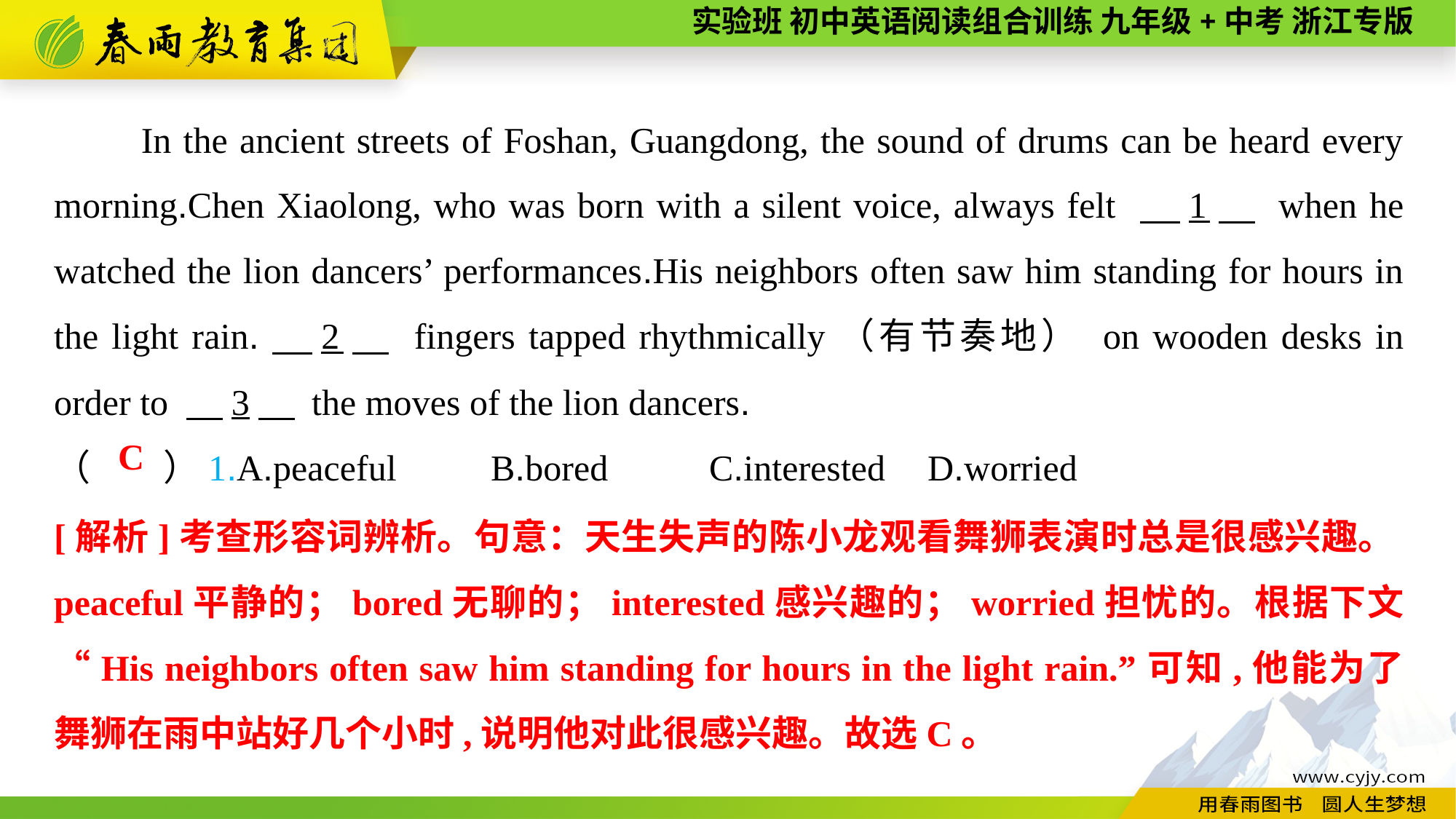

In the ancient streets of Foshan, Guangdong, the sound of drums can be heard every morning.Chen Xiaolong, who was born with a silent voice, always felt 　1　 when he watched the lion dancers’ performances.His neighbors often saw him standing for hours in the light rain.　2　 fingers tapped rhythmically（有节奏地） on wooden desks in order to 　3　 the moves of the lion dancers.
（　　）1.A.peaceful	B.bored	C.interested	D.worried
C
[解析]考查形容词辨析。句意：天生失声的陈小龙观看舞狮表演时总是很感兴趣。peaceful平静的；bored无聊的；interested感兴趣的；worried担忧的。根据下文“His neighbors often saw him standing for hours in the light rain.”可知,他能为了舞狮在雨中站好几个小时,说明他对此很感兴趣。故选C。